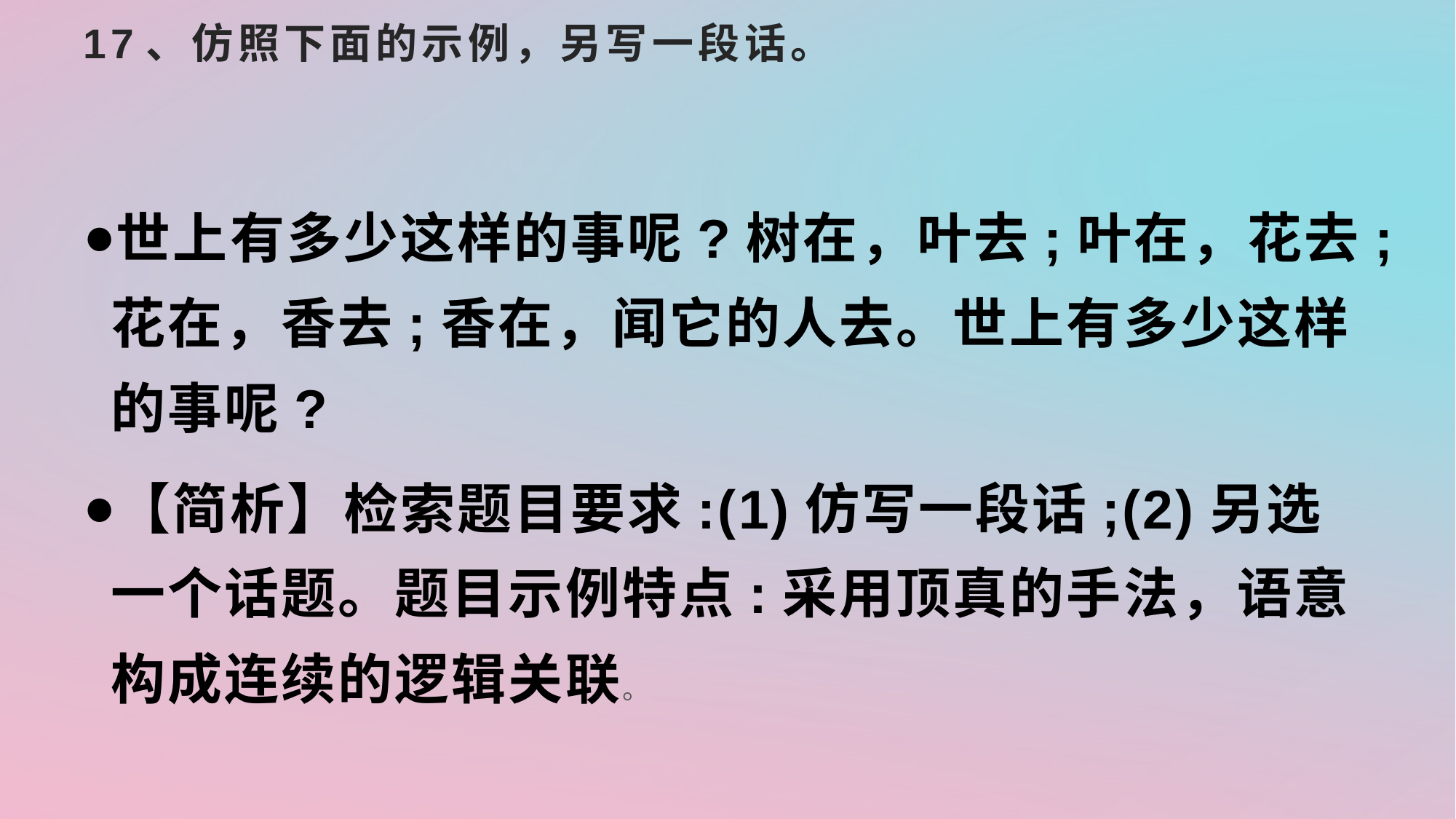

# 17、仿照下面的示例，另写一段话。
世上有多少这样的事呢?树在，叶去;叶在，花去;花在，香去;香在，闻它的人去。世上有多少这样的事呢?
【简析】检索题目要求:(1)仿写一段话;(2)另选一个话题。题目示例特点:采用顶真的手法，语意构成连续的逻辑关联。